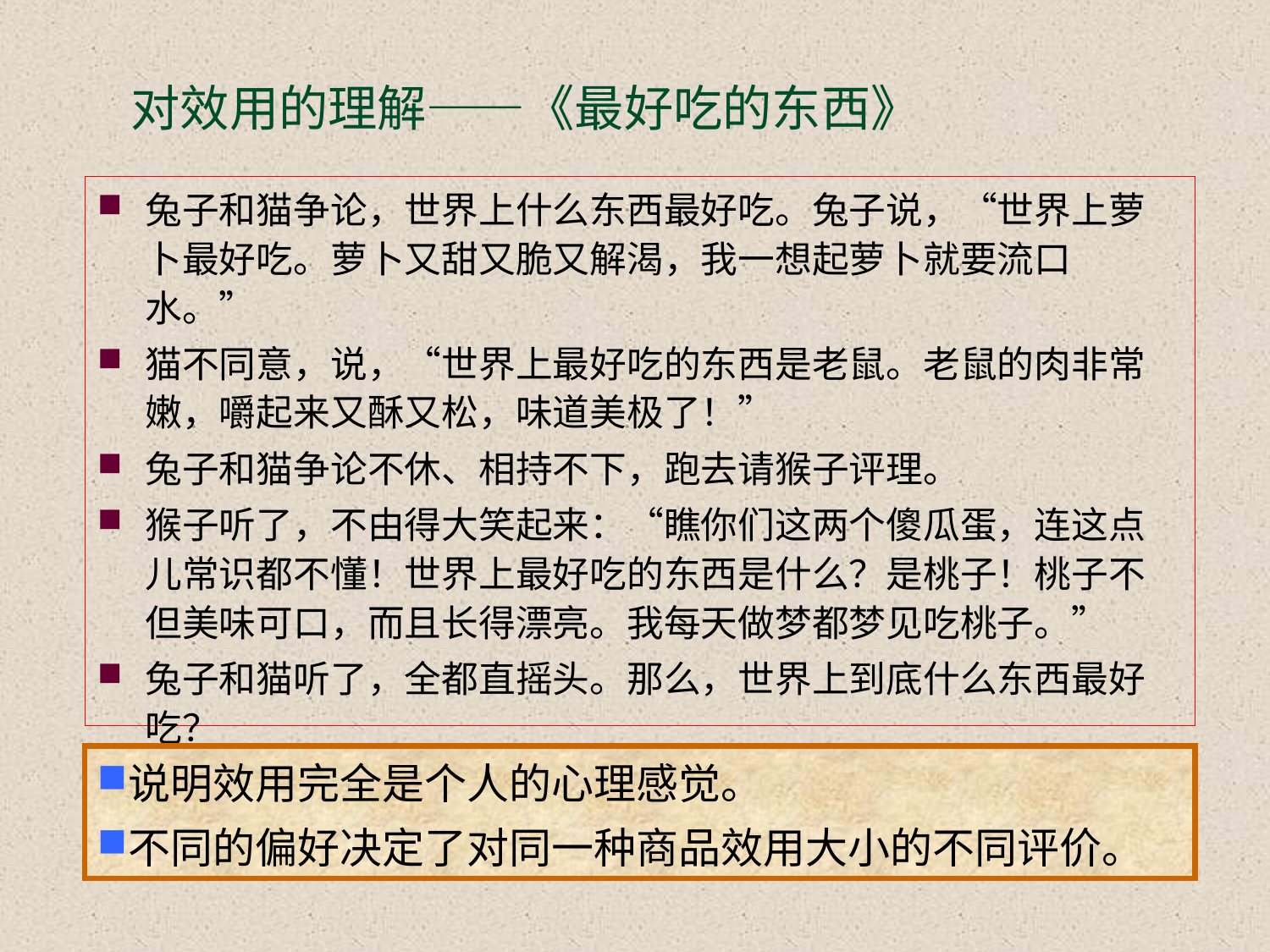

# 对效用的理解——《最好吃的东西》
兔子和猫争论，世界上什么东西最好吃。兔子说，“世界上萝卜最好吃。萝卜又甜又脆又解渴，我一想起萝卜就要流口水。”
猫不同意，说，“世界上最好吃的东西是老鼠。老鼠的肉非常嫩，嚼起来又酥又松，味道美极了！”
兔子和猫争论不休、相持不下，跑去请猴子评理。
猴子听了，不由得大笑起来：“瞧你们这两个傻瓜蛋，连这点儿常识都不懂！世界上最好吃的东西是什么？是桃子！桃子不但美味可口，而且长得漂亮。我每天做梦都梦见吃桃子。”
兔子和猫听了，全都直摇头。那么，世界上到底什么东西最好吃？
说明效用完全是个人的心理感觉。
不同的偏好决定了对同一种商品效用大小的不同评价。